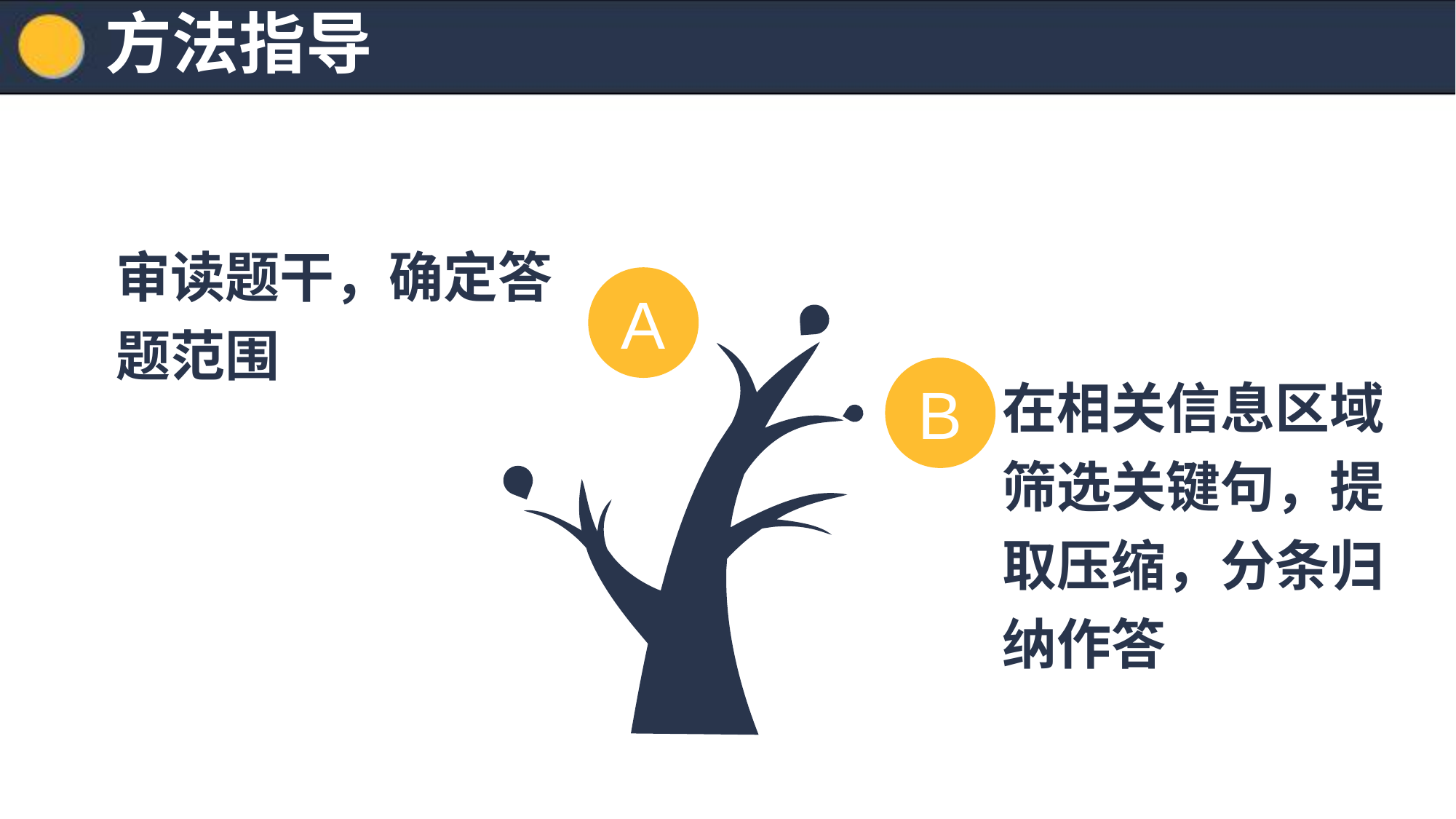

方法指导
审读题干，确定答题范围

A

B
在相关信息区域筛选关键句，提取压缩，分条归纳作答